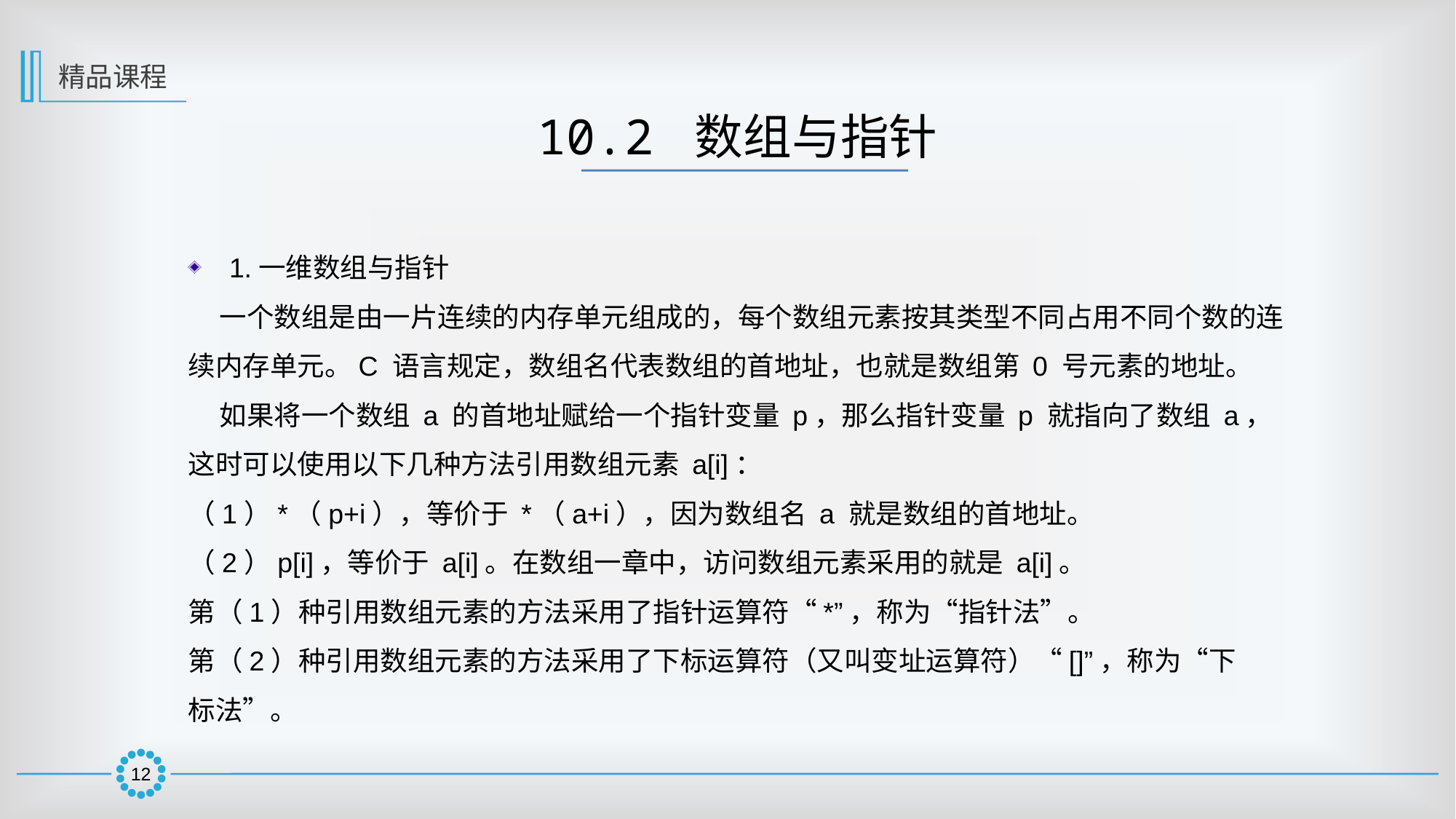

精品课程
10.2 数组与指针

1.一维数组与指针
    一个数组是由一片连续的内存单元组成的，每个数组元素按其类型不同占用不同个数的连续内存单元。C 语言规定，数组名代表数组的首地址，也就是数组第 0 号元素的地址。
    如果将一个数组 a 的首地址赋给一个指针变量 p，那么指针变量 p 就指向了数组 a，这时可以使用以下几种方法引用数组元素 a[i]：
（1）*（p+i），等价于 *（a+i），因为数组名 a 就是数组的首地址。
（2）p[i]，等价于 a[i]。在数组一章中，访问数组元素采用的就是 a[i]。
第（1）种引用数组元素的方法采用了指针运算符“*”，称为“指针法”。
第（2）种引用数组元素的方法采用了下标运算符（又叫变址运算符）“[]”，称为“下
标法”。

12